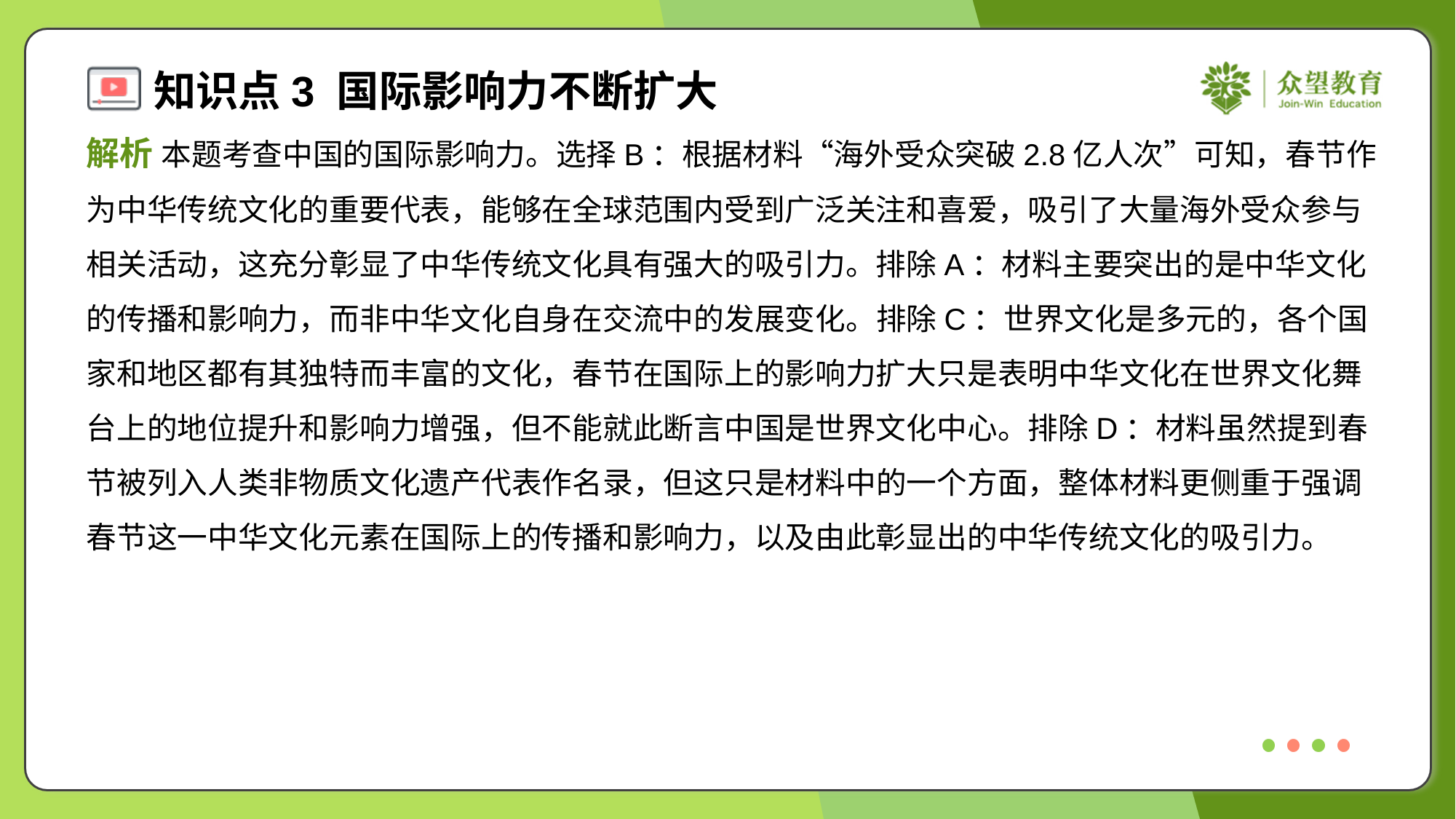

解析 本题考查中国的国际影响力。选择B：根据材料“海外受众突破2.8亿人次”可知，春节作
为中华传统文化的重要代表，能够在全球范围内受到广泛关注和喜爱，吸引了大量海外受众参与
相关活动，这充分彰显了中华传统文化具有强大的吸引力。排除A：材料主要突出的是中华文化
的传播和影响力，而非中华文化自身在交流中的发展变化。排除C：世界文化是多元的，各个国
家和地区都有其独特而丰富的文化，春节在国际上的影响力扩大只是表明中华文化在世界文化舞
台上的地位提升和影响力增强，但不能就此断言中国是世界文化中心。排除D：材料虽然提到春
节被列入人类非物质文化遗产代表作名录，但这只是材料中的一个方面，整体材料更侧重于强调
春节这一中华文化元素在国际上的传播和影响力，以及由此彰显出的中华传统文化的吸引力。